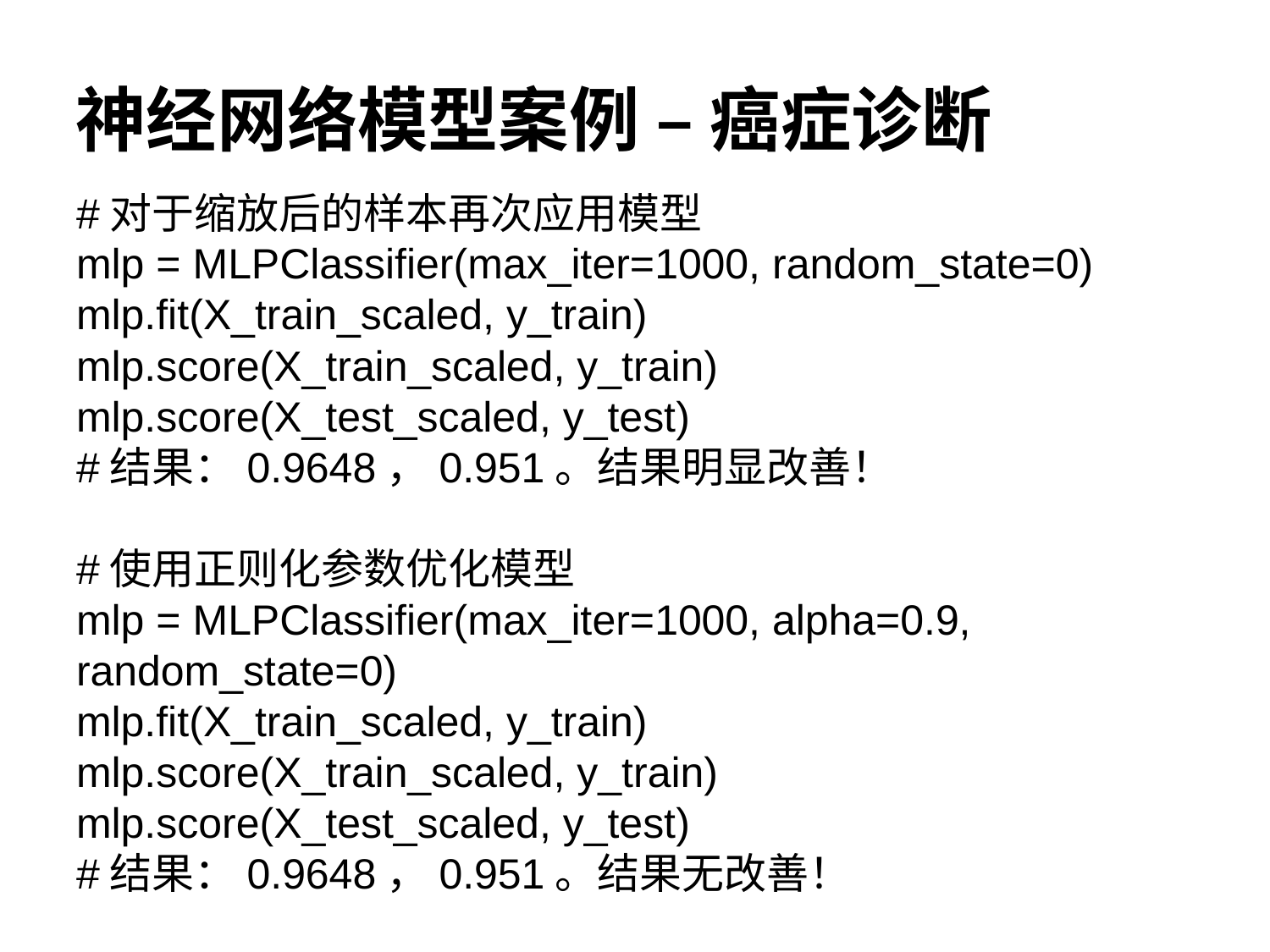

# 神经网络模型案例 – 癌症诊断
#对于缩放后的样本再次应用模型
mlp = MLPClassifier(max_iter=1000, random_state=0)
mlp.fit(X_train_scaled, y_train)
mlp.score(X_train_scaled, y_train)
mlp.score(X_test_scaled, y_test)
#结果：0.9648，0.951。结果明显改善！

#使用正则化参数优化模型
mlp = MLPClassifier(max_iter=1000, alpha=0.9, random_state=0)
mlp.fit(X_train_scaled, y_train)
mlp.score(X_train_scaled, y_train)
mlp.score(X_test_scaled, y_test)
#结果：0.9648，0.951。结果无改善！